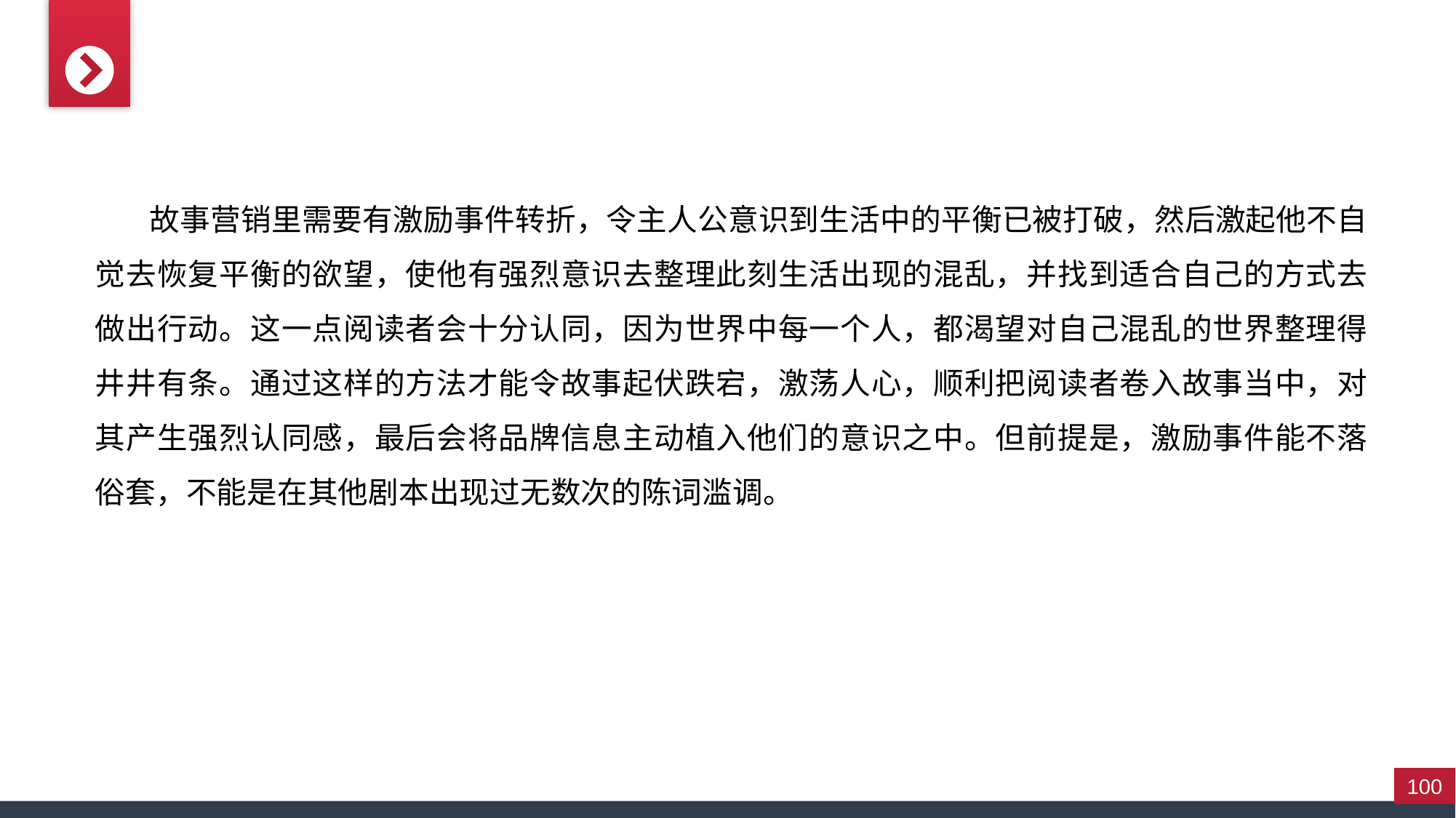

故事营销里需要有激励事件转折，令主人公意识到生活中的平衡已被打破，然后激起他不自觉去恢复平衡的欲望，使他有强烈意识去整理此刻生活出现的混乱，并找到适合自己的方式去做出行动。这一点阅读者会十分认同，因为世界中每一个人，都渴望对自己混乱的世界整理得井井有条。通过这样的方法才能令故事起伏跌宕，激荡人心，顺利把阅读者卷入故事当中，对其产生强烈认同感，最后会将品牌信息主动植入他们的意识之中。但前提是，激励事件能不落俗套，不能是在其他剧本出现过无数次的陈词滥调。